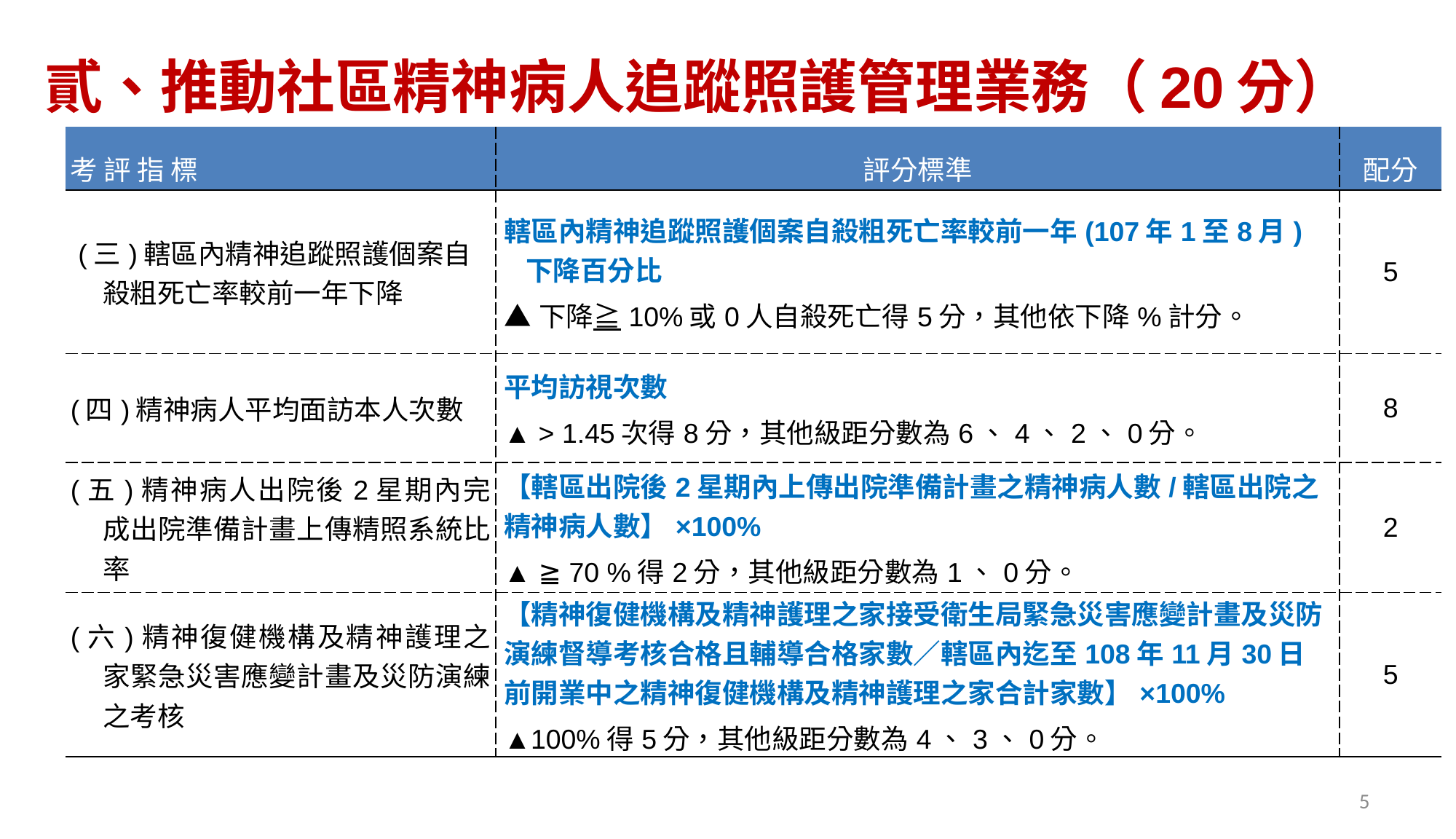

# 貳、推動社區精神病人追蹤照護管理業務（20分）
| 考 評 指 標 | 評分標準 | 配分 |
| --- | --- | --- |
| (三)轄區內精神追蹤照護個案自殺粗死亡率較前一年下降 | 轄區內精神追蹤照護個案自殺粗死亡率較前一年(107年1至8月)下降百分比 ▲下降≧10%或0人自殺死亡得5分，其他依下降%計分。 | 5 |
| (四)精神病人平均面訪本人次數 | 平均訪視次數 ▲ > 1.45次得8分，其他級距分數為6、4、2、0分。 | 8 |
| (五)精神病人出院後2星期內完成出院準備計畫上傳精照系統比率 | 【轄區出院後2星期內上傳出院準備計畫之精神病人數/轄區出院之精神病人數】×100% ▲ ≧ 70 %得2分，其他級距分數為1、0分。 | 2 |
| (六)精神復健機構及精神護理之家緊急災害應變計畫及災防演練之考核 | 【精神復健機構及精神護理之家接受衛生局緊急災害應變計畫及災防演練督導考核合格且輔導合格家數／轄區內迄至108年11月30日前開業中之精神復健機構及精神護理之家合計家數】×100% ▲100%得5分，其他級距分數為4、3、0分。 | 5 |
5